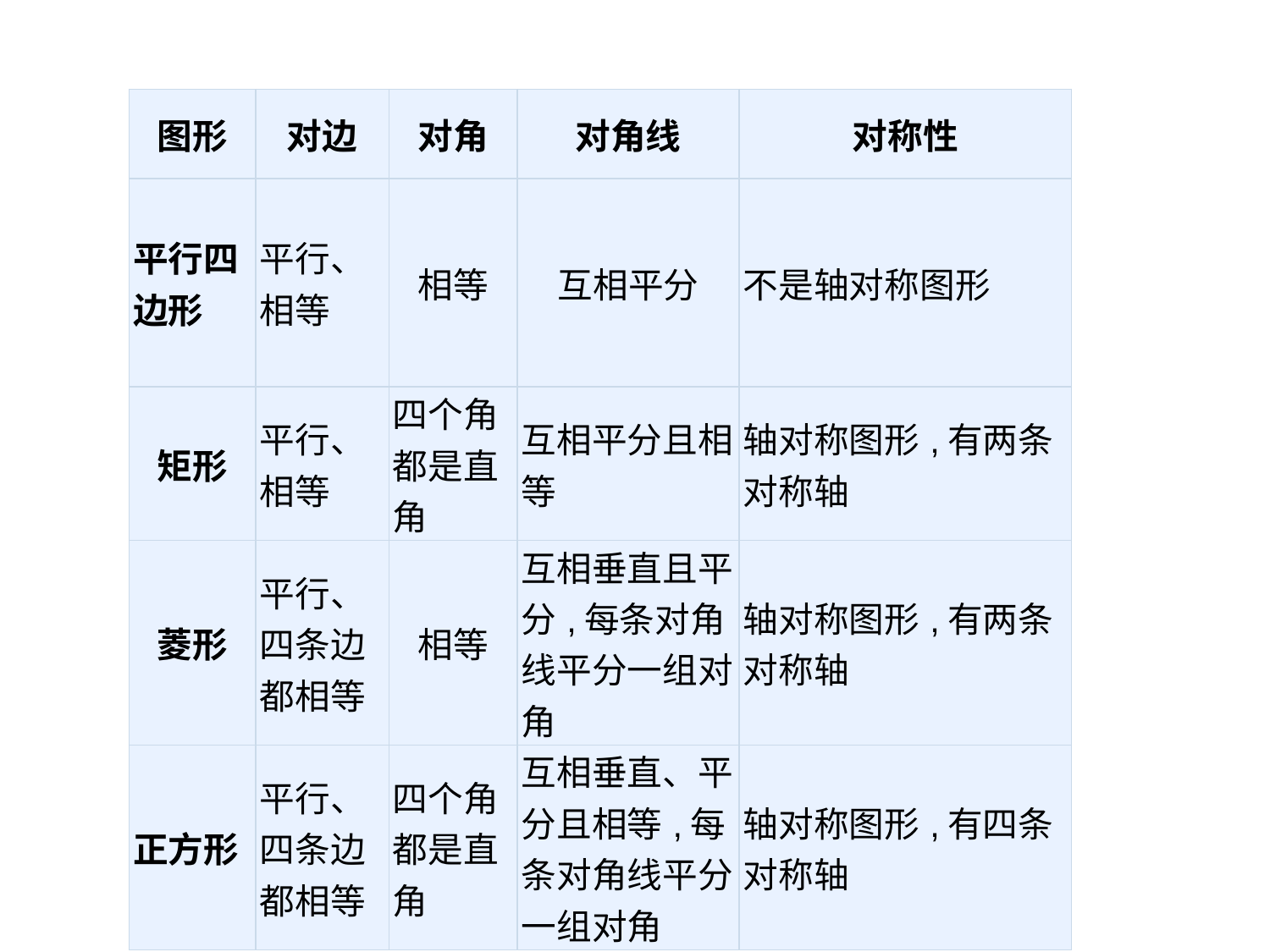

| 图形 | 对边 | 对角 | 对角线 | 对称性 |
| --- | --- | --- | --- | --- |
| 平行四边形 | 平行、相等 | 相等 | 互相平分 | 不是轴对称图形 |
| 矩形 | 平行、相等 | 四个角都是直角 | 互相平分且相等 | 轴对称图形,有两条对称轴 |
| 菱形 | 平行、四条边都相等 | 相等 | 互相垂直且平分,每条对角线平分一组对角 | 轴对称图形,有两条对称轴 |
| 正方形 | 平行、四条边都相等 | 四个角都是直角 | 互相垂直、平分且相等,每条对角线平分一组对角 | 轴对称图形,有四条对称轴 |